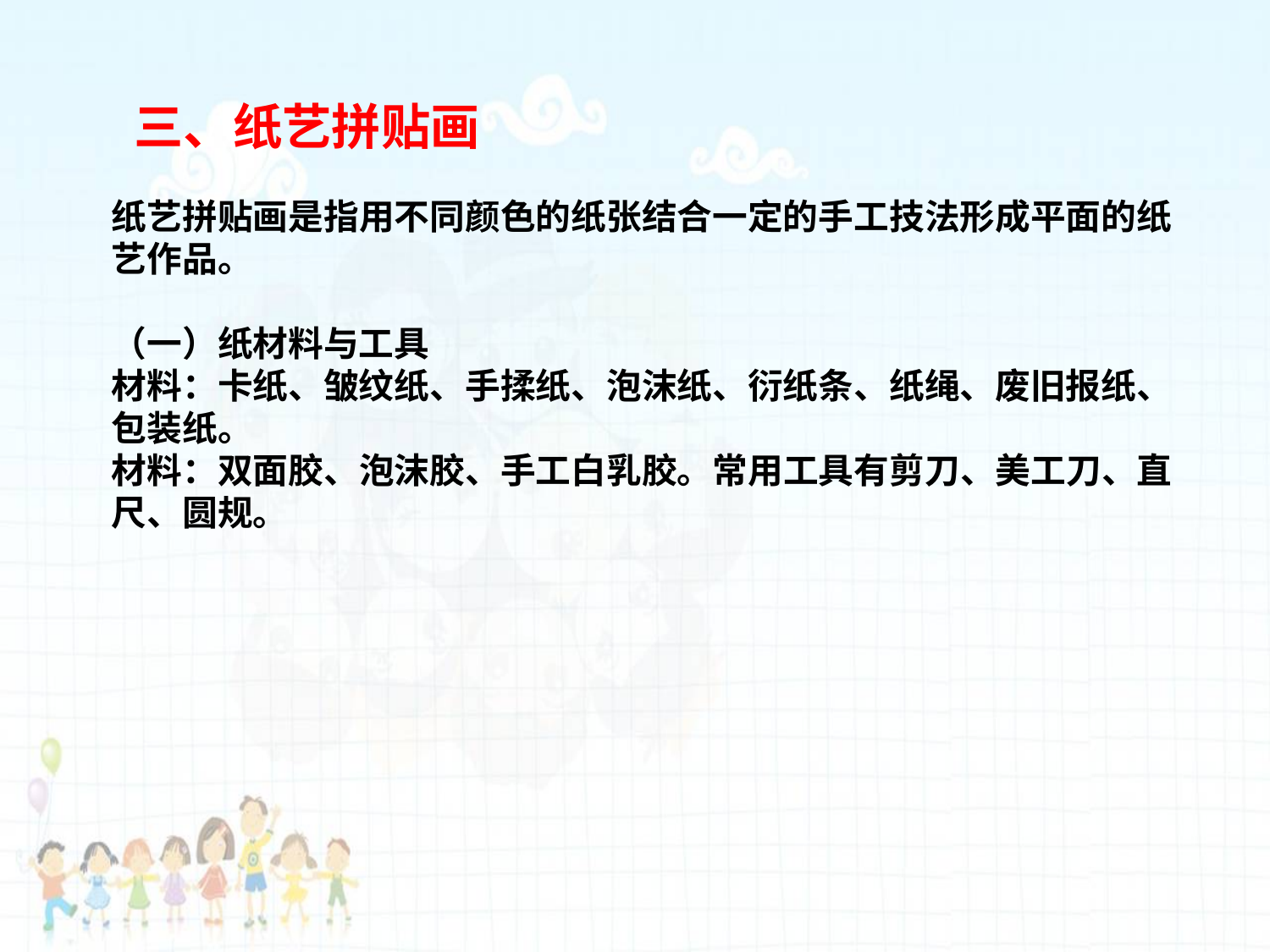

三、纸艺拼贴画
纸艺拼贴画是指用不同颜色的纸张结合一定的手工技法形成平面的纸艺作品。

（一）纸材料与工具
材料：卡纸、皱纹纸、手揉纸、泡沫纸、衍纸条、纸绳、废旧报纸、包装纸。
材料：双面胶、泡沫胶、手工白乳胶。常用工具有剪刀、美工刀、直尺、圆规。